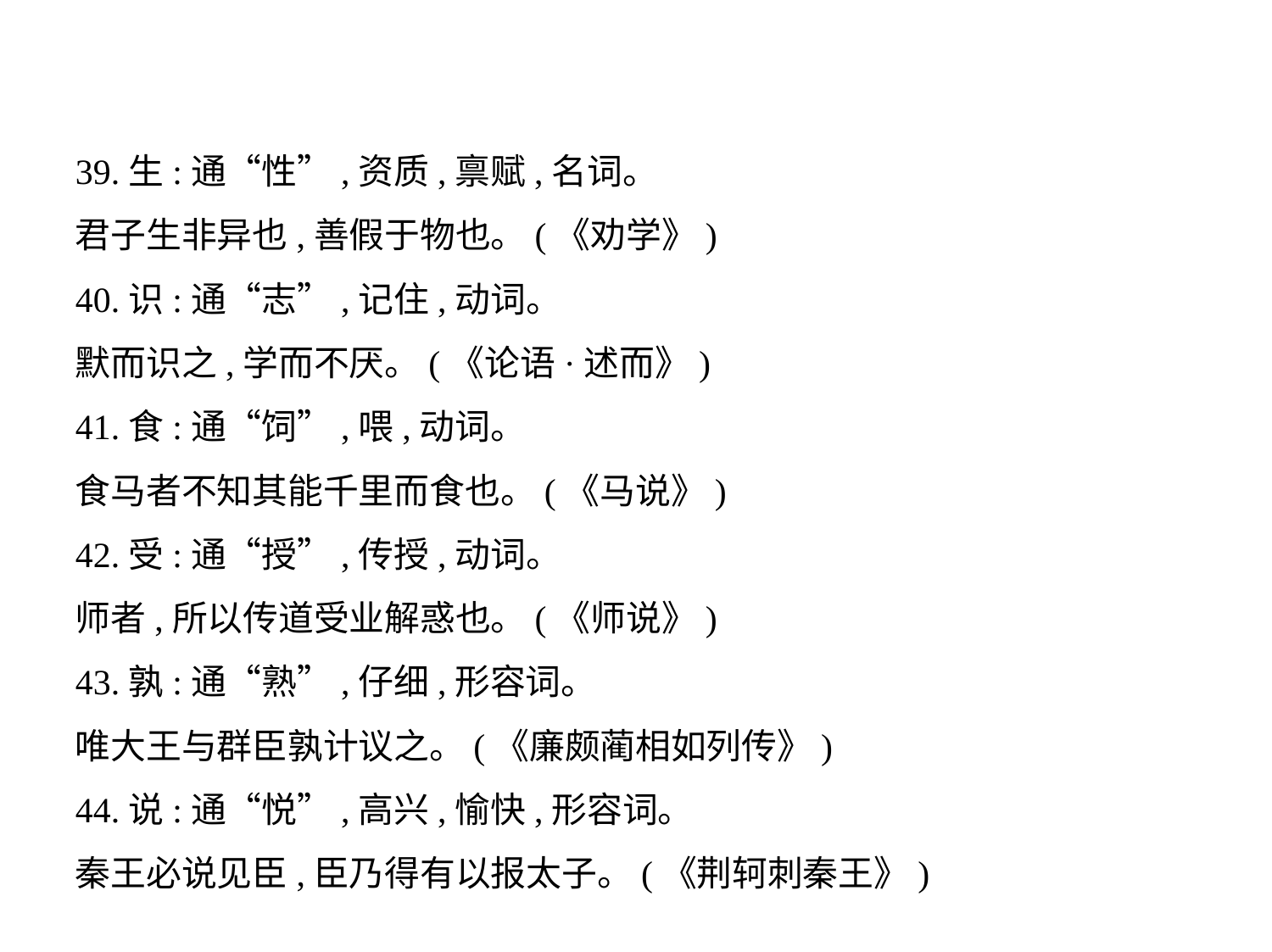

39.生:通“性”,资质,禀赋,名词。
君子生非异也,善假于物也。(《劝学》)
40.识:通“志”,记住,动词。
默而识之,学而不厌。(《论语·述而》)
41.食:通“饲”,喂,动词。
食马者不知其能千里而食也。(《马说》)
42.受:通“授”,传授,动词。
师者,所以传道受业解惑也。(《师说》)
43.孰:通“熟”,仔细,形容词。
唯大王与群臣孰计议之。(《廉颇蔺相如列传》)
44.说:通“悦”,高兴,愉快,形容词。
秦王必说见臣,臣乃得有以报太子。(《荆轲刺秦王》)